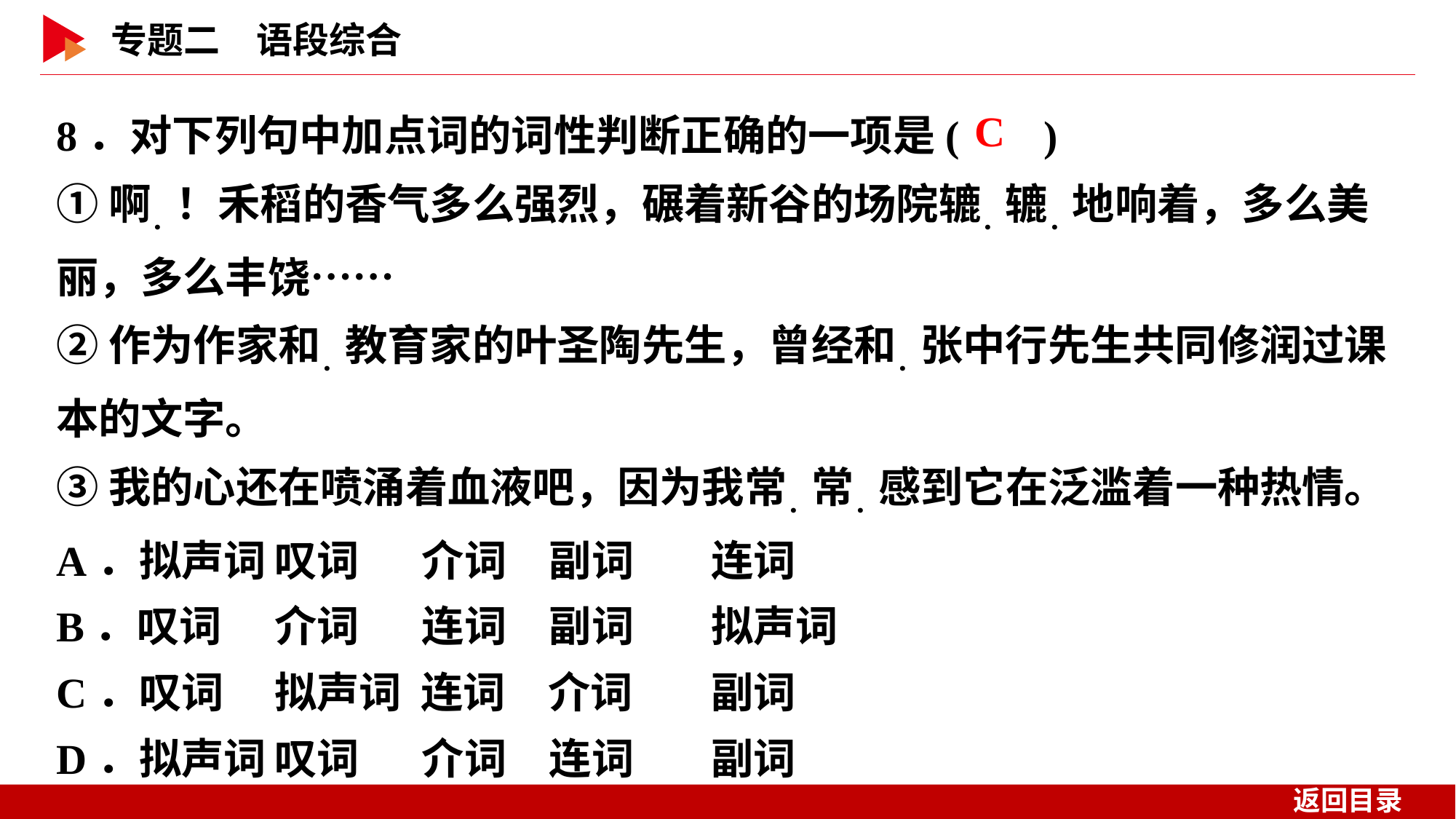

8．对下列句中加点词的词性判断正确的一项是(        )
①啊．！禾稻的香气多么强烈，碾着新谷的场院辘．辘．地响着，多么美丽，多么丰饶……
②作为作家和．教育家的叶圣陶先生，曾经和．张中行先生共同修润过课本的文字。
③我的心还在喷涌着血液吧，因为我常．常．感到它在泛滥着一种热情。
A．拟声词	叹词	    介词　副词	连词
B．叹词	介词	    连词　副词	拟声词
C．叹词	拟声词  连词　介词	副词
D．拟声词	叹词	    介词　连词	副词
   C